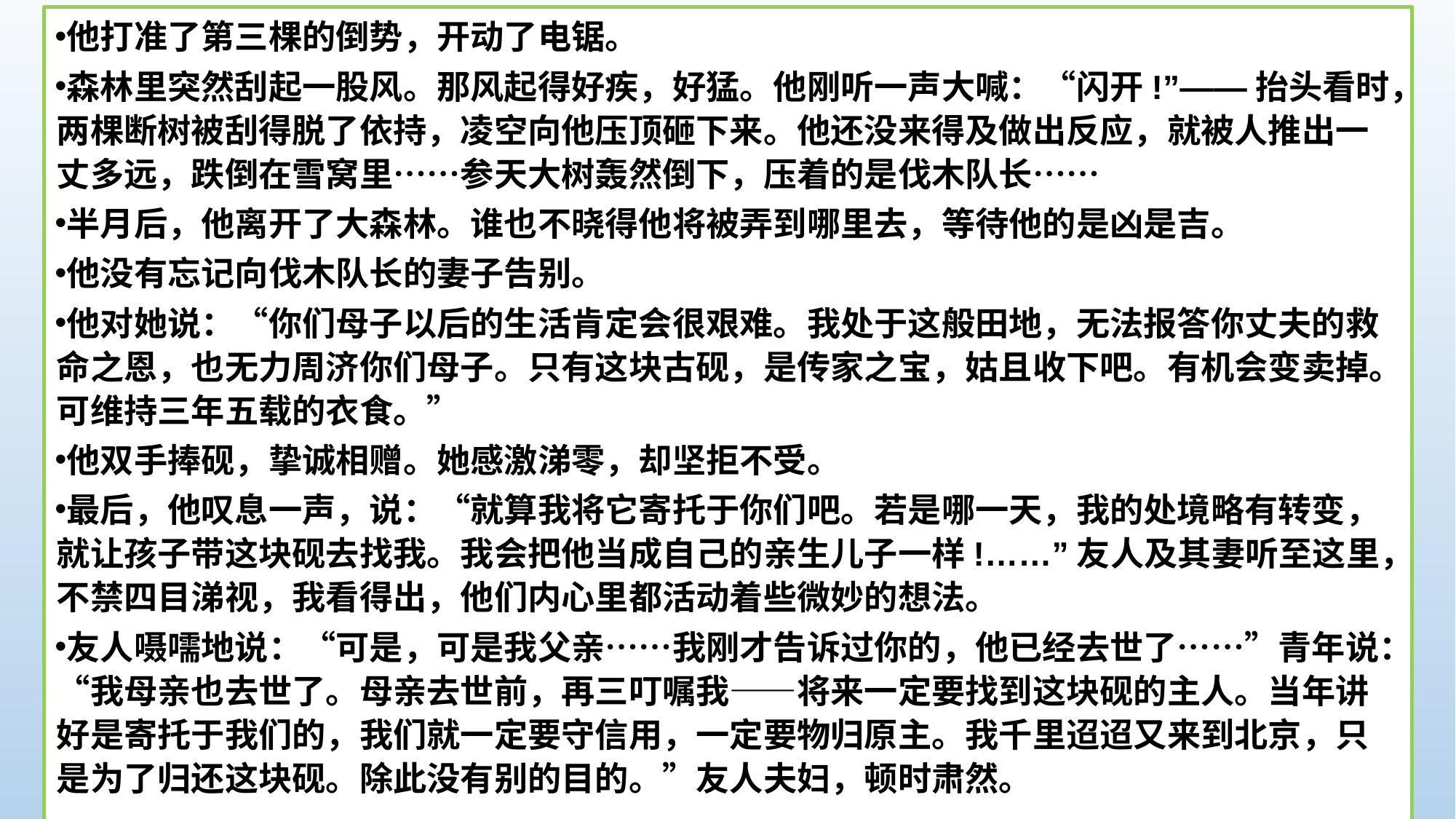

他打准了第三棵的倒势，开动了电锯。
森林里突然刮起一股风。那风起得好疾，好猛。他刚听一声大喊：“闪开!”——抬头看时，两棵断树被刮得脱了依持，凌空向他压顶砸下来。他还没来得及做出反应，就被人推出一丈多远，跌倒在雪窝里……参天大树轰然倒下，压着的是伐木队长……
半月后，他离开了大森林。谁也不晓得他将被弄到哪里去，等待他的是凶是吉。
他没有忘记向伐木队长的妻子告别。
他对她说：“你们母子以后的生活肯定会很艰难。我处于这般田地，无法报答你丈夫的救命之恩，也无力周济你们母子。只有这块古砚，是传家之宝，姑且收下吧。有机会变卖掉。可维持三年五载的衣食。”
他双手捧砚，挚诚相赠。她感激涕零，却坚拒不受。
最后，他叹息一声，说：“就算我将它寄托于你们吧。若是哪一天，我的处境略有转变，就让孩子带这块砚去找我。我会把他当成自己的亲生儿子一样!……”友人及其妻听至这里，不禁四目涕视，我看得出，他们内心里都活动着些微妙的想法。
友人嗫嚅地说：“可是，可是我父亲……我刚才告诉过你的，他已经去世了……”青年说：“我母亲也去世了。母亲去世前，再三叮嘱我——将来一定要找到这块砚的主人。当年讲好是寄托于我们的，我们就一定要守信用，一定要物归原主。我千里迢迢又来到北京，只是为了归还这块砚。除此没有别的目的。”友人夫妇，顿时肃然。